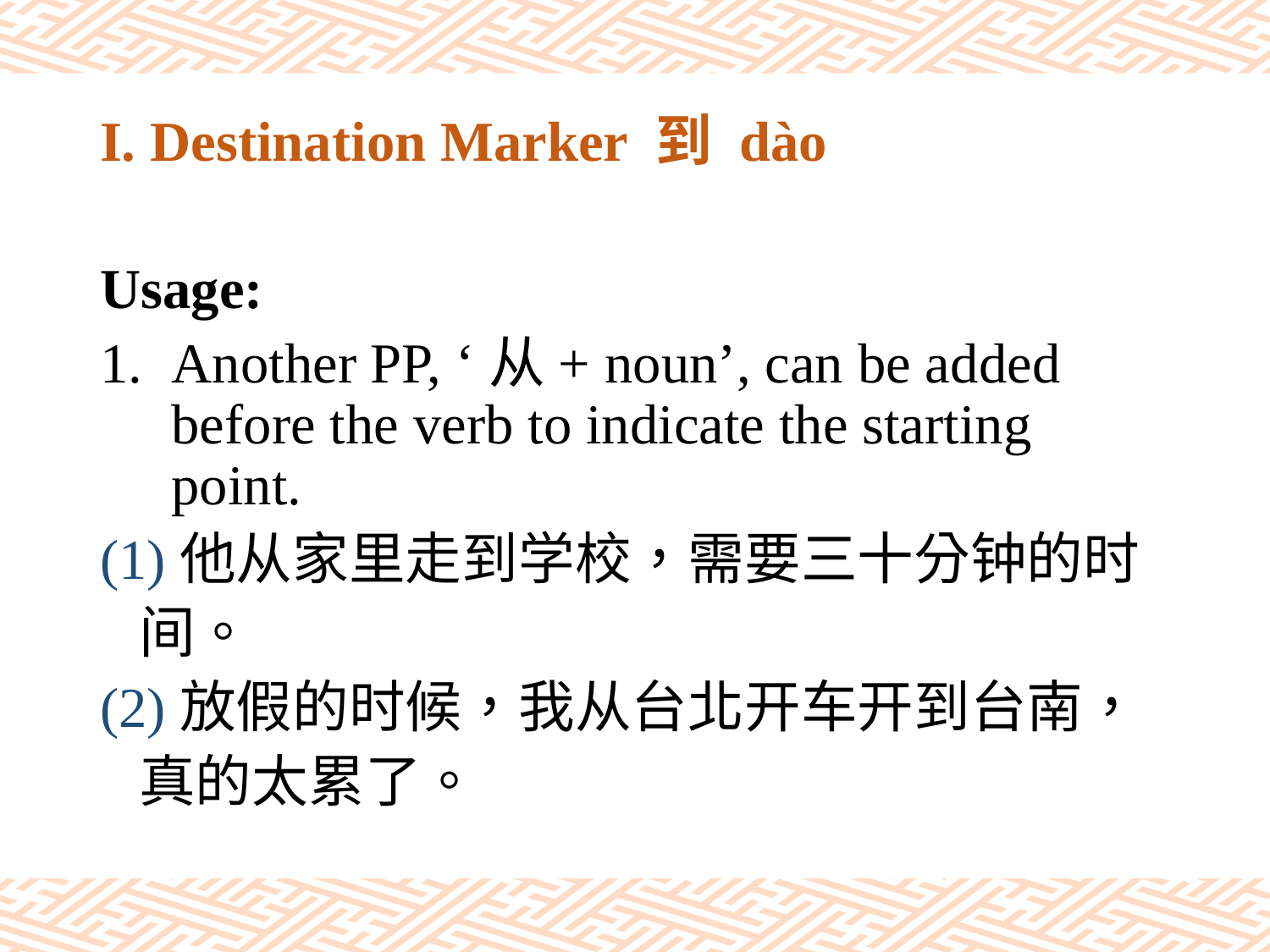

# I. Destination Marker 到 dào
Usage:
Another PP, ‘从+ noun’, can be added before the verb to indicate the starting point.
(1)他从家里走到学校，需要三十分钟的时
  间。
(2)放假的时候，我从台北开车开到台南，
  真的太累了。